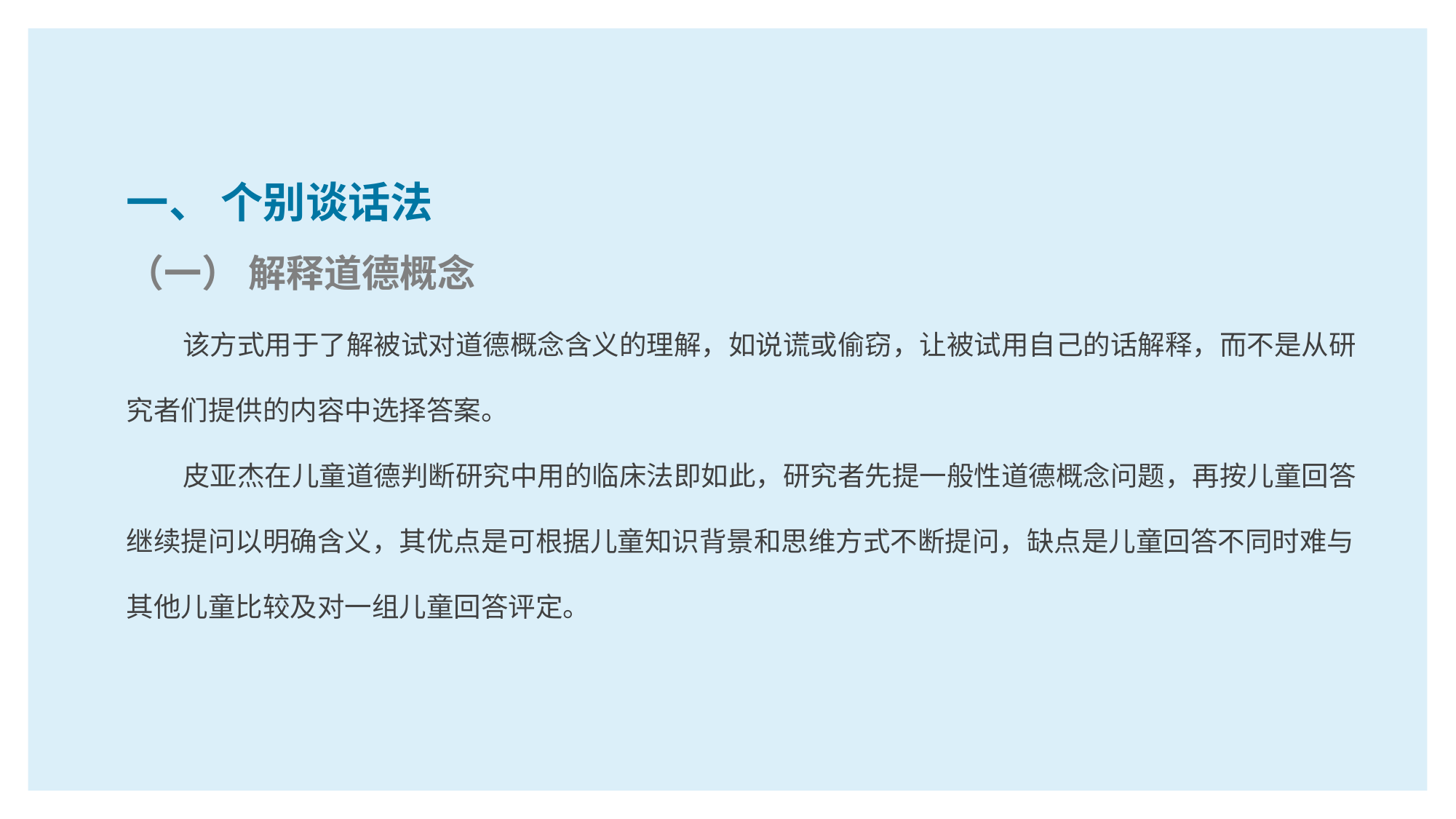

一、 个别谈话法
（一） 解释道德概念
        该方式用于了解被试对道德概念含义的理解，如说谎或偷窃，让被试用自己的话解释，而不是从研究者们提供的内容中选择答案。
        皮亚杰在儿童道德判断研究中用的临床法即如此，研究者先提一般性道德概念问题，再按儿童回答继续提问以明确含义，其优点是可根据儿童知识背景和思维方式不断提问，缺点是儿童回答不同时难与其他儿童比较及对一组儿童回答评定。